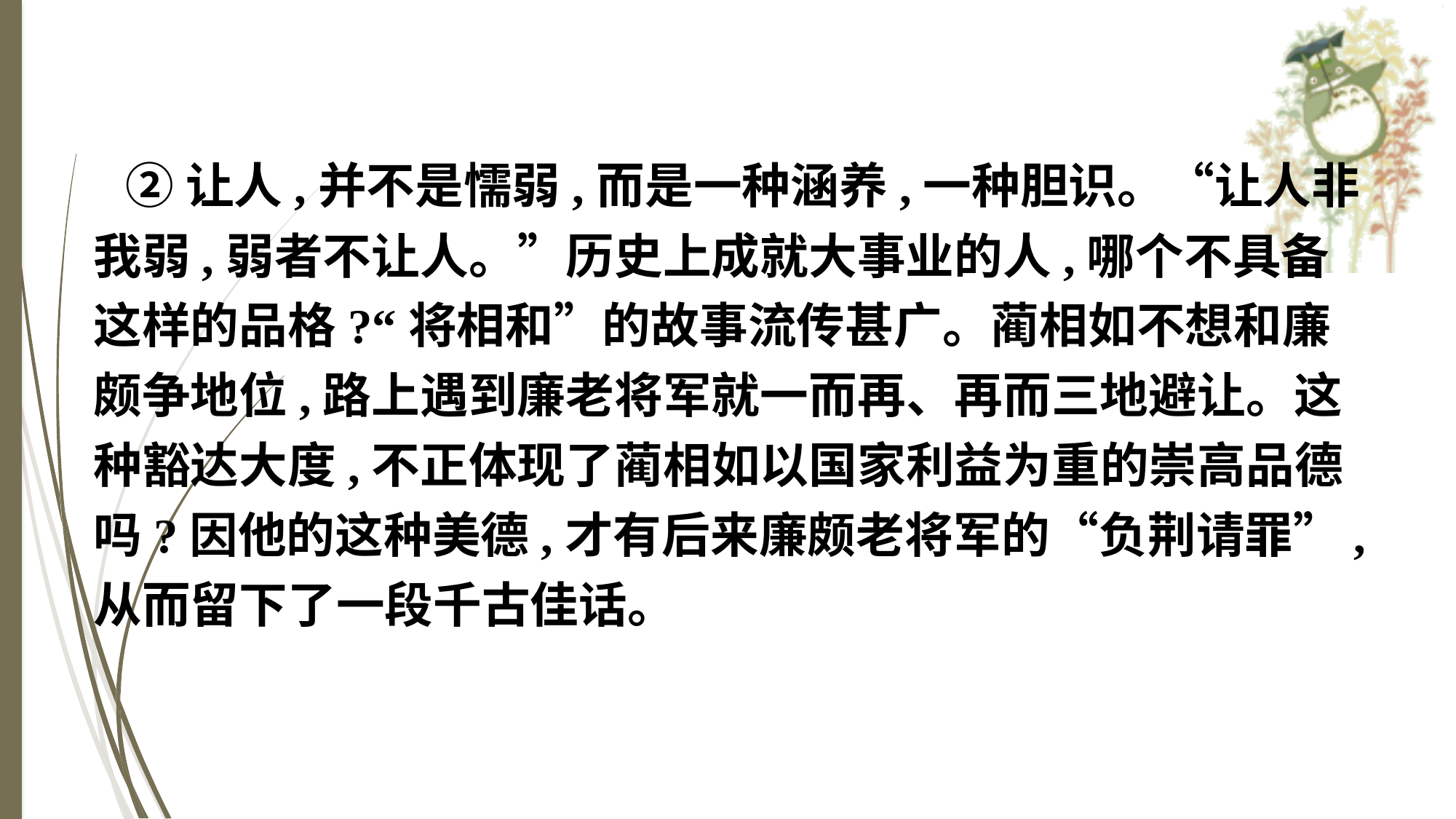

②让人,并不是懦弱,而是一种涵养,一种胆识。“让人非我弱,弱者不让人。”历史上成就大事业的人,哪个不具备这样的品格?“将相和”的故事流传甚广。蔺相如不想和廉颇争地位,路上遇到廉老将军就一而再、再而三地避让。这种豁达大度,不正体现了蔺相如以国家利益为重的崇高品德吗?因他的这种美德,才有后来廉颇老将军的“负荆请罪”,从而留下了一段千古佳话。